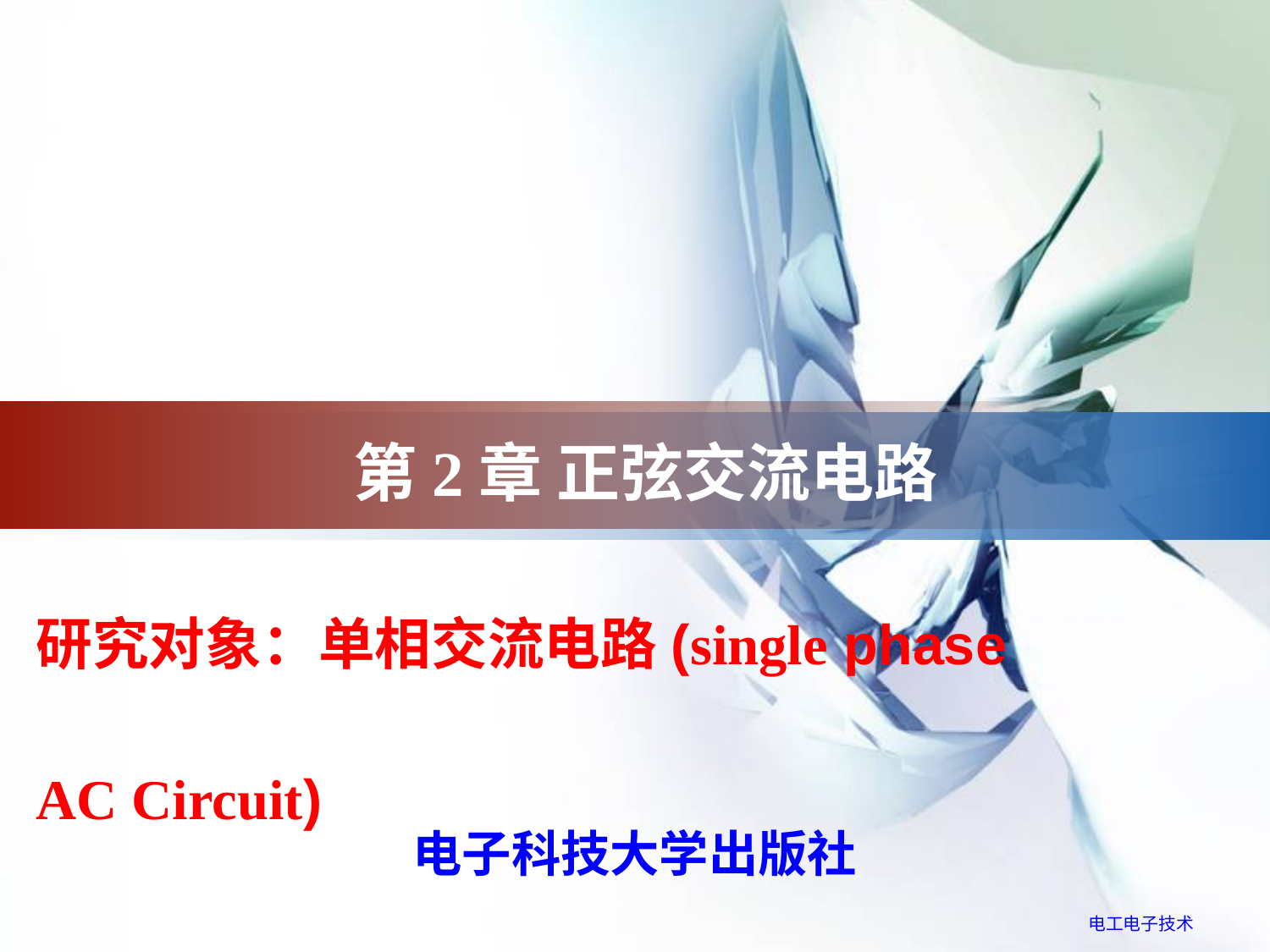

# 第2章 正弦交流电路
研究对象：单相交流电路(single phase
AC Circuit)
电子科技大学出版社

电工电子技术